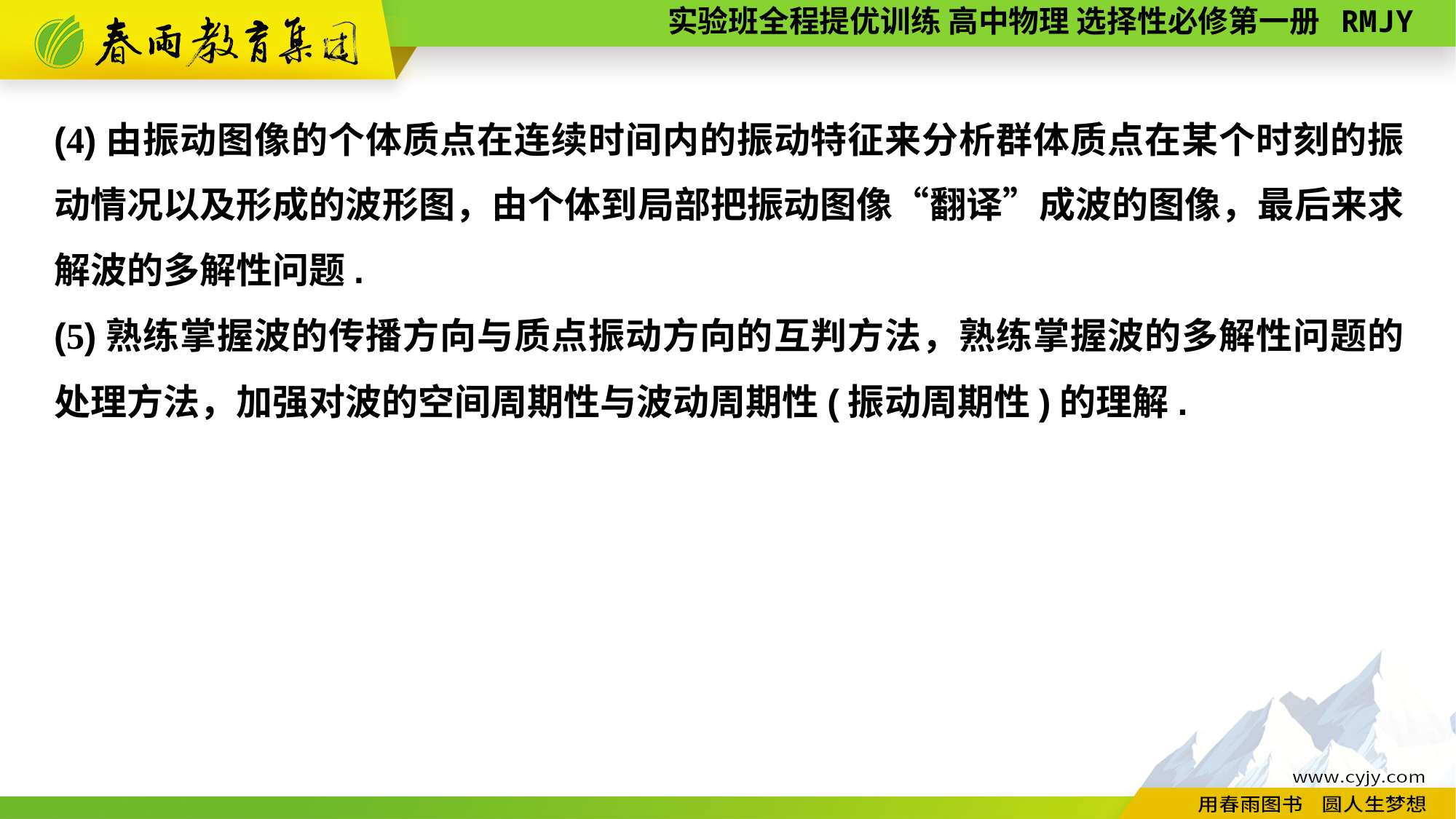

(4)由振动图像的个体质点在连续时间内的振动特征来分析群体质点在某个时刻的振动情况以及形成的波形图，由个体到局部把振动图像“翻译”成波的图像，最后来求解波的多解性问题.
(5)熟练掌握波的传播方向与质点振动方向的互判方法，熟练掌握波的多解性问题的处理方法，加强对波的空间周期性与波动周期性(振动周期性)的理解.